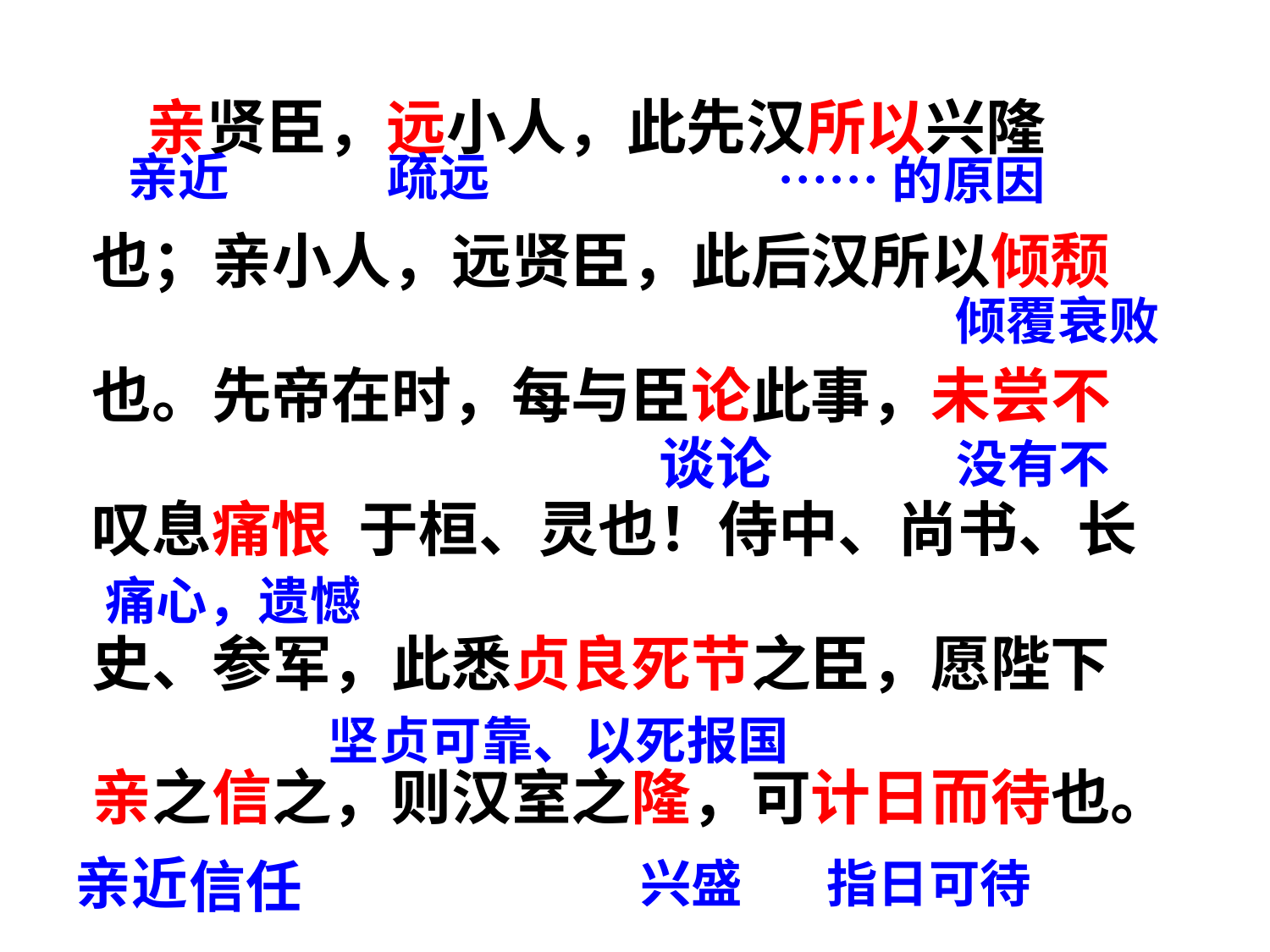

亲贤臣，远小人，此先汉所以兴隆
也；亲小人，远贤臣，此后汉所以倾颓
也。先帝在时，每与臣论此事，未尝不
叹息痛恨  于桓、灵也！侍中、尚书、长
史、参军，此悉贞良死节之臣，愿陛下
亲之信之，则汉室之隆，可计日而待也。

疏远
亲近
……的原因
倾覆衰败
谈论
没有不
痛心，遗憾
坚贞可靠、以死报国
亲近
指日可待
信任
兴盛